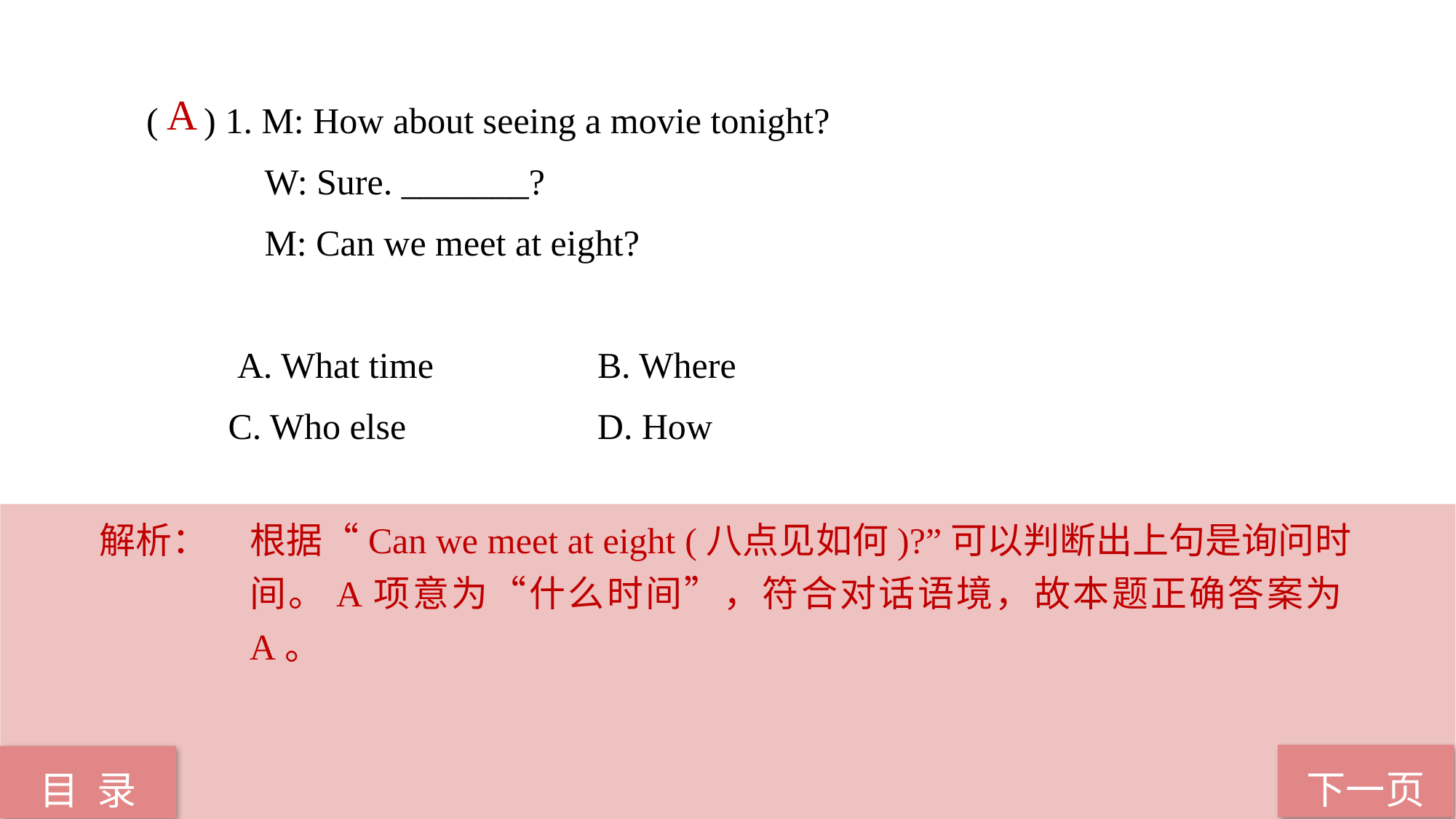

(     ) 1. M: How about seeing a movie tonight?
             W: Sure. _______?
             M: Can we meet at eight?

          A. What time                  B. Where
         C. Who else                     D. How
A
解析：	根据“Can we meet at eight (八点见如何)?”可以判断出上句是询问时间。A项意为“什么时间”，符合对话语境，故本题正确答案为A。